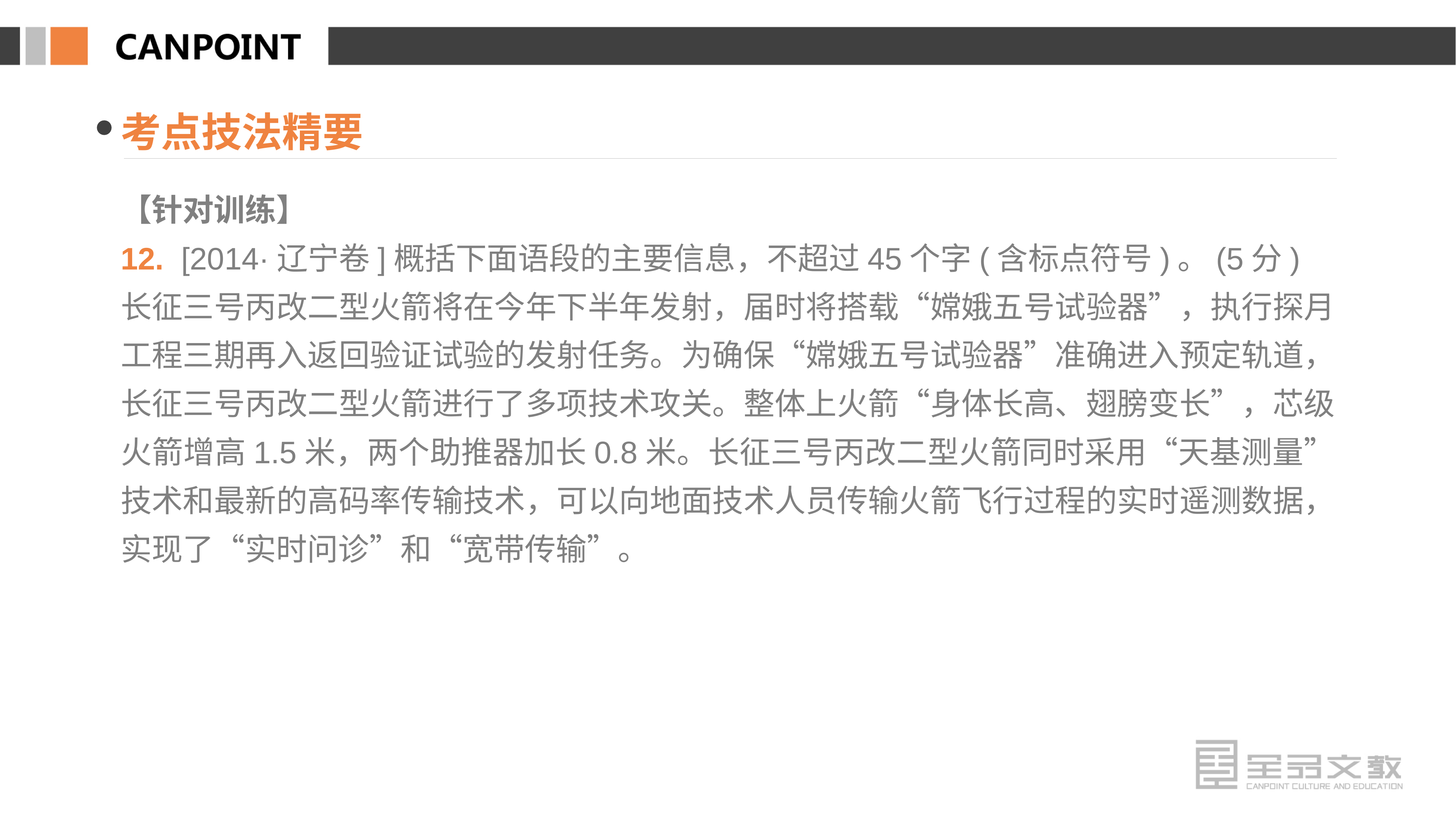

考点技法精要

【针对训练】
12.  [2014·辽宁卷]概括下面语段的主要信息，不超过45个字(含标点符号)。(5分)
长征三号丙改二型火箭将在今年下半年发射，届时将搭载“嫦娥五号试验器”，执行探月工程三期再入返回验证试验的发射任务。为确保“嫦娥五号试验器”准确进入预定轨道，长征三号丙改二型火箭进行了多项技术攻关。整体上火箭“身体长高、翅膀变长”，芯级火箭增高1.5米，两个助推器加长0.8米。长征三号丙改二型火箭同时采用“天基测量”技术和最新的高码率传输技术，可以向地面技术人员传输火箭飞行过程的实时遥测数据，实现了“实时问诊”和“宽带传输”。